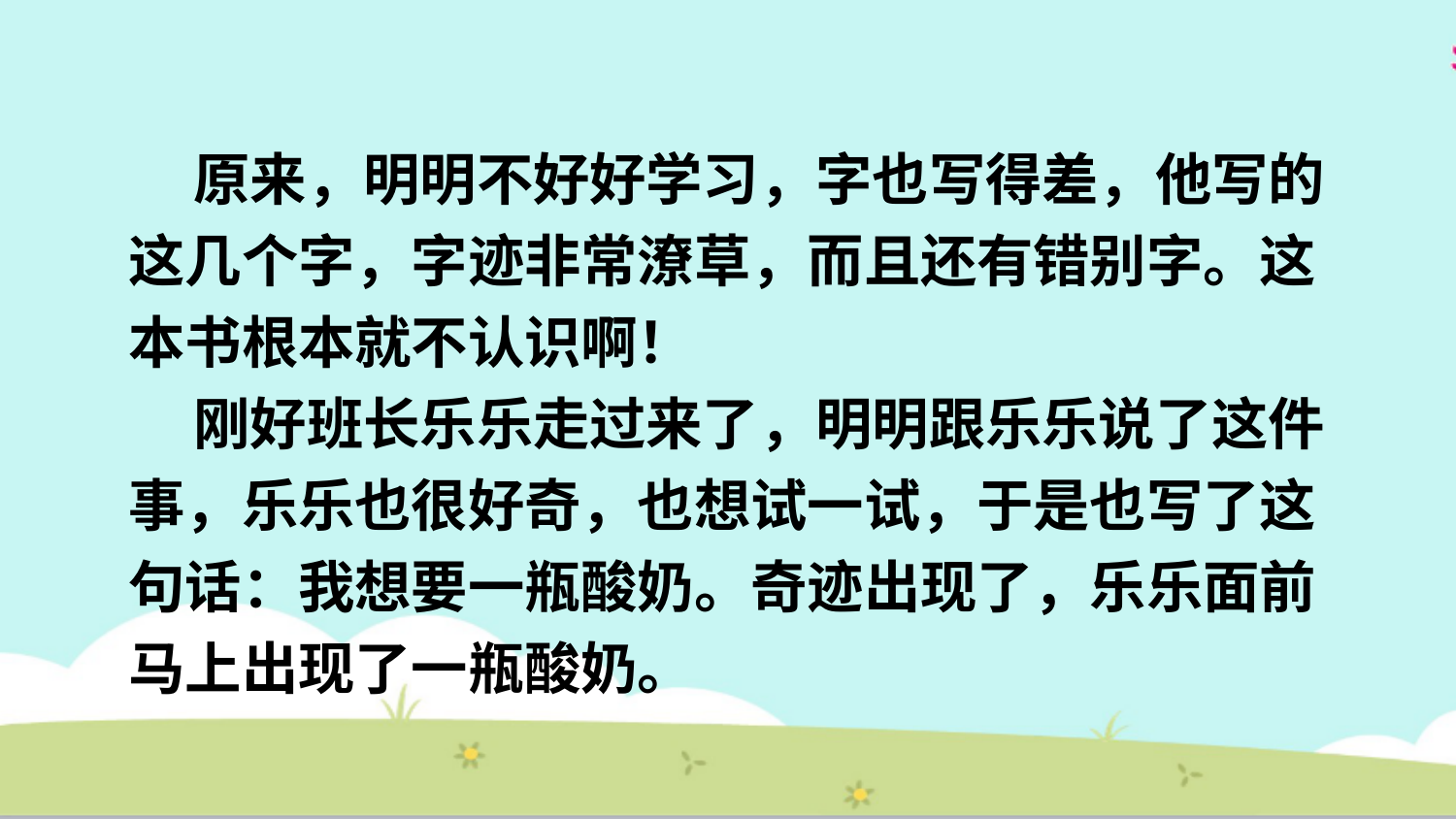

原来，明明不好好学习，字也写得差，他写的这几个字，字迹非常潦草，而且还有错别字。这本书根本就不认识啊！
    刚好班长乐乐走过来了，明明跟乐乐说了这件事，乐乐也很好奇，也想试一试，于是也写了这句话：我想要一瓶酸奶。奇迹出现了，乐乐面前马上出现了一瓶酸奶。